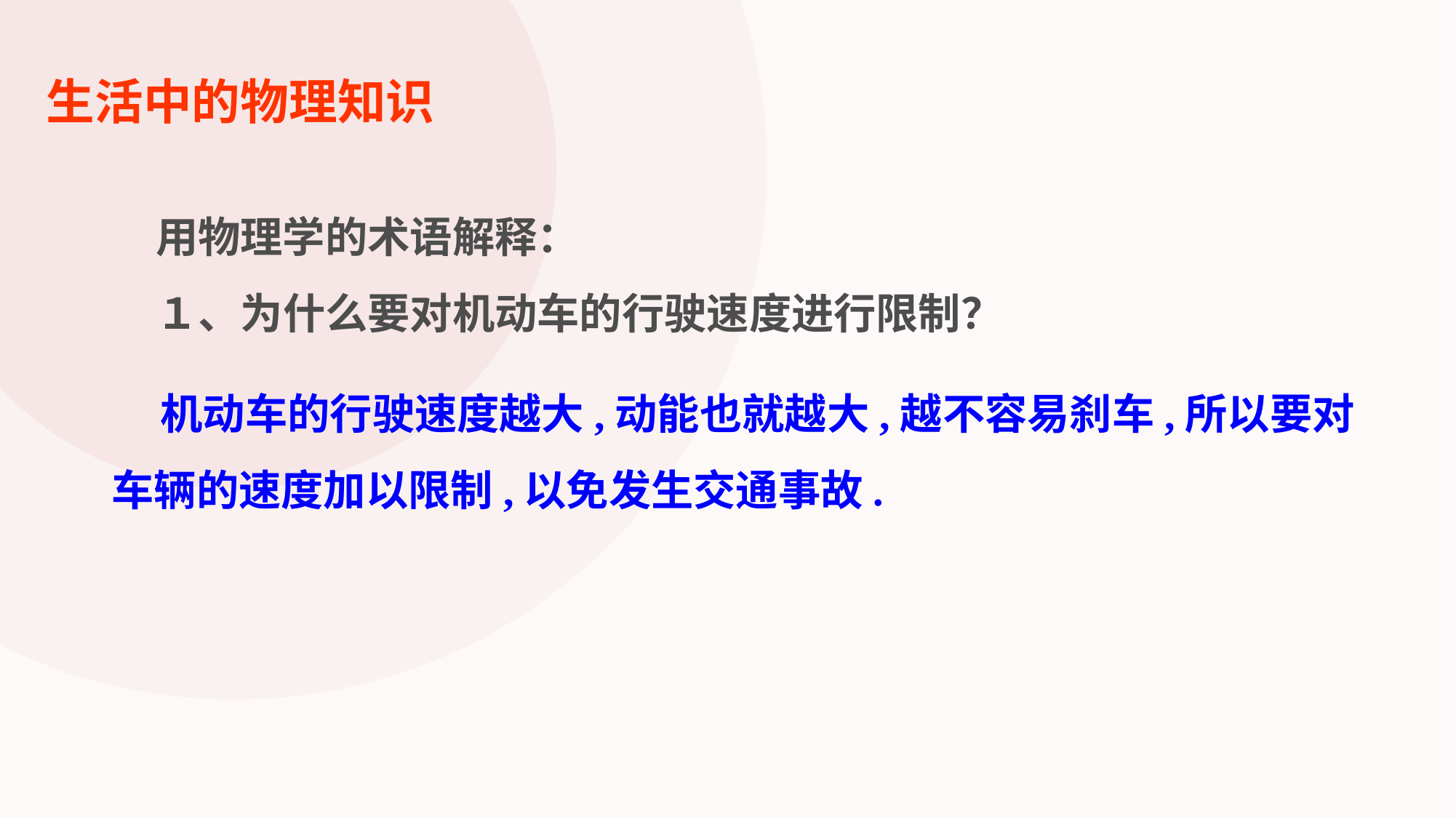

生活中的物理知识
　　用物理学的术语解释：
　　１、为什么要对机动车的行驶速度进行限制？

    机动车的行驶速度越大,动能也就越大,越不容易刹车,所以要对车辆的速度加以限制,以免发生交通事故.